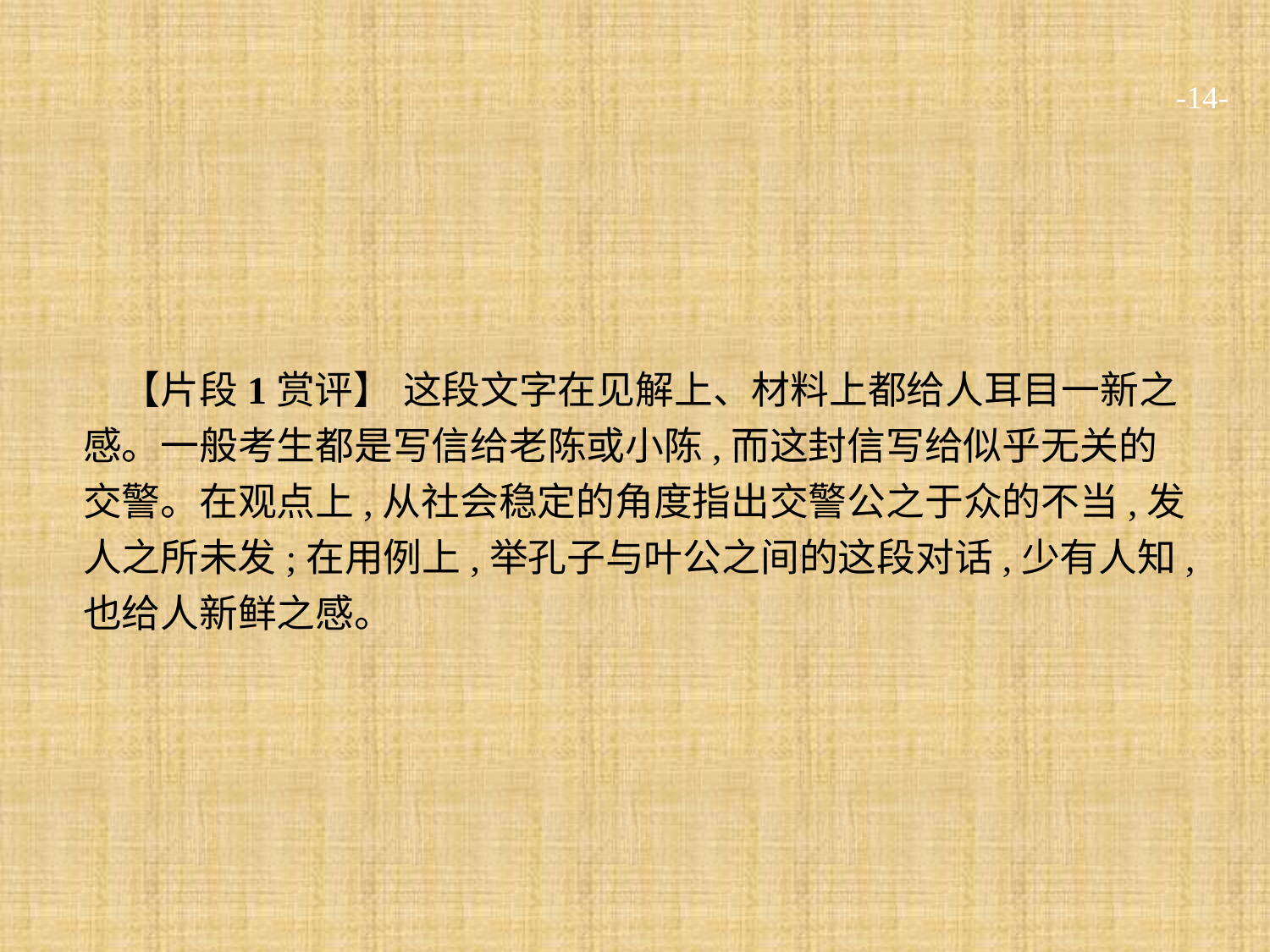

-14-
【片段1赏评】 这段文字在见解上、材料上都给人耳目一新之感。一般考生都是写信给老陈或小陈,而这封信写给似乎无关的交警。在观点上,从社会稳定的角度指出交警公之于众的不当,发人之所未发;在用例上,举孔子与叶公之间的这段对话,少有人知,也给人新鲜之感。